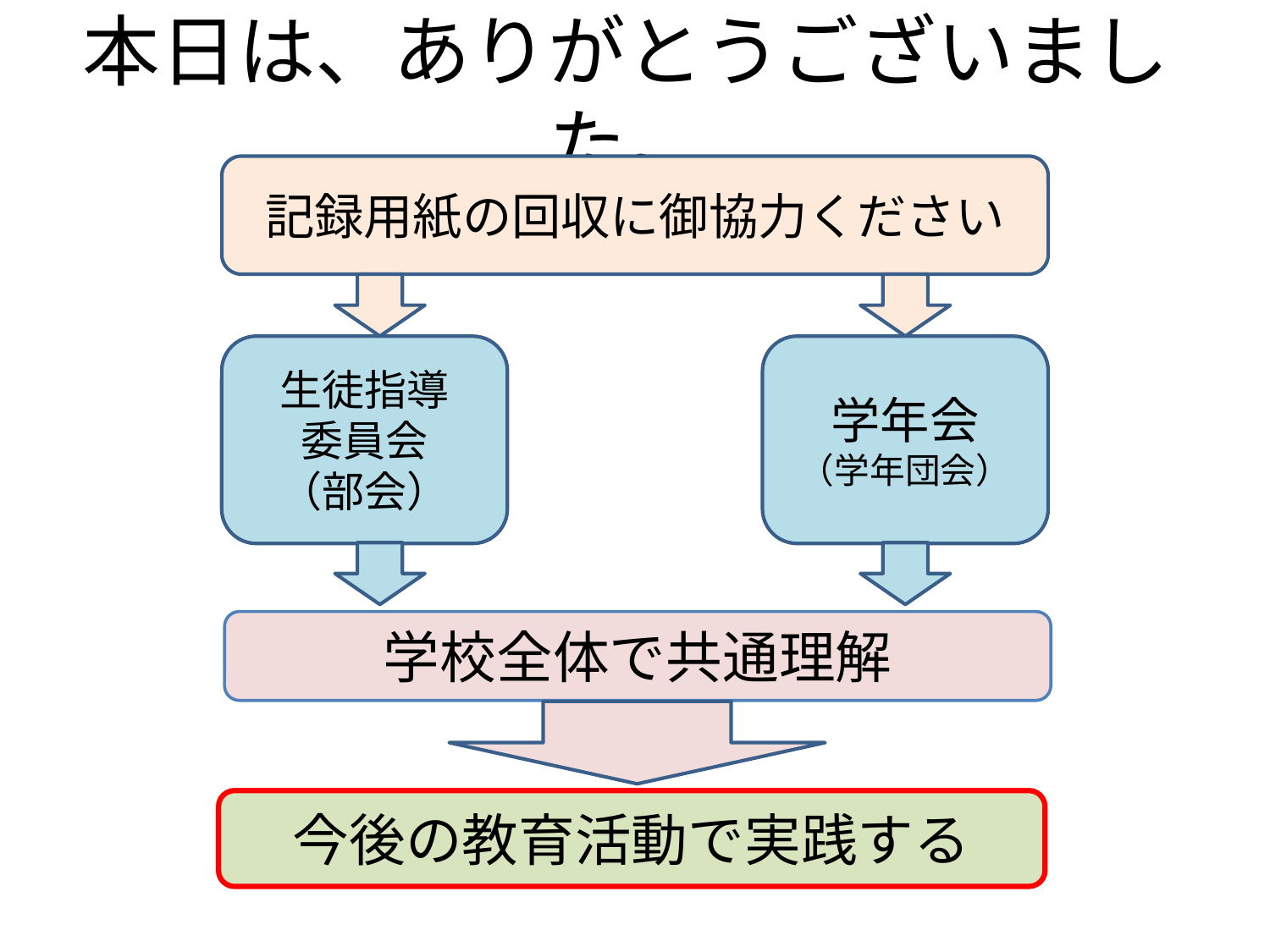

# 本日は、ありがとうございました。
記録用紙の回収に御協力ください

生徒指導
委員会
（部会）
学年会
（学年団会）

学校全体で共通理解

今後の教育活動で実践する